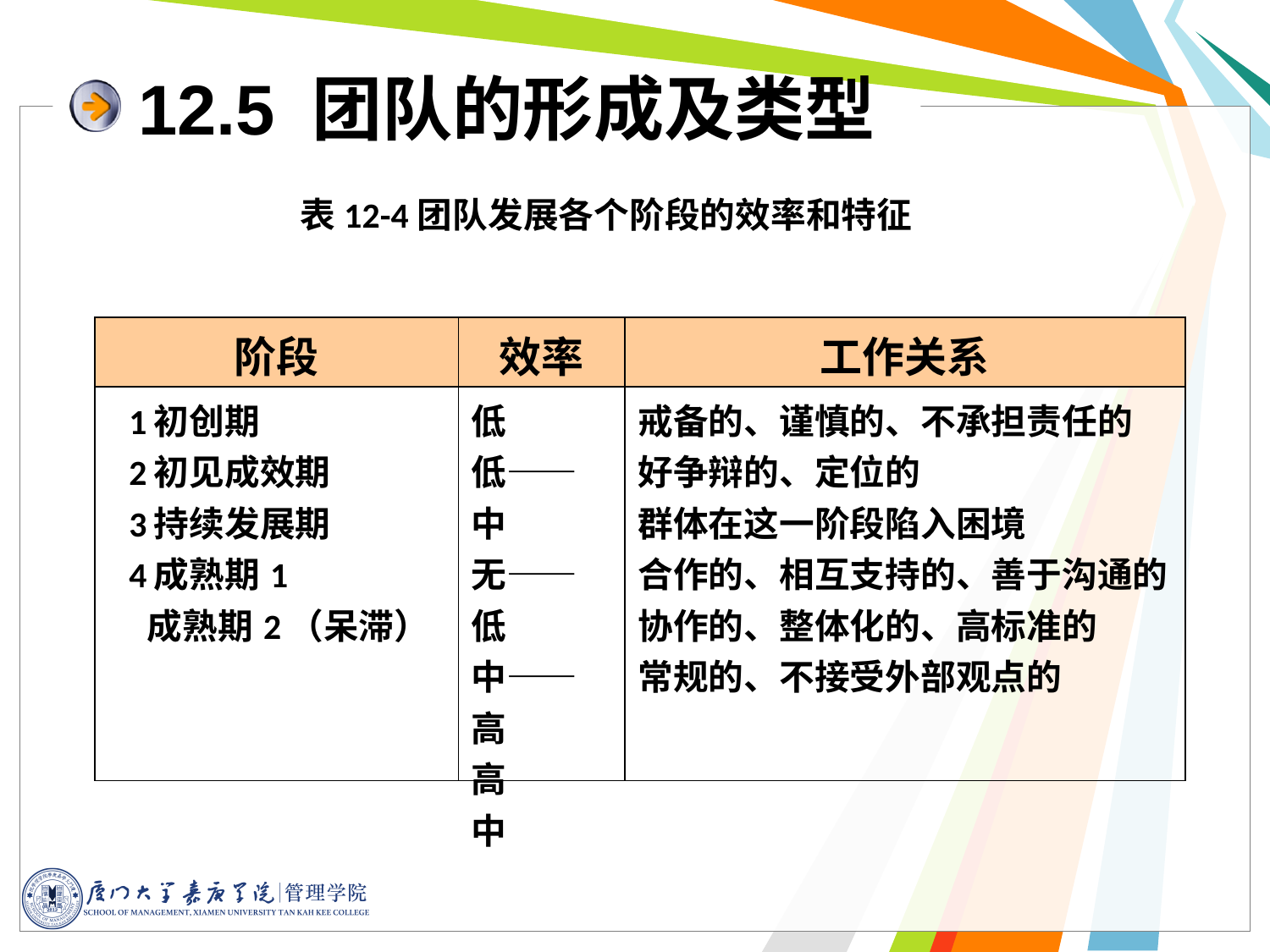

12.5 团队的形成及类型
表12-4团队发展各个阶段的效率和特征
| 阶段 | 效率 | 工作关系 |
| --- | --- | --- |
| 1初创期 2初见成效期 3持续发展期 4成熟期1 成熟期2（呆滞） | 低 低——中 无——低 中——高 高 中 | 戒备的、谨慎的、不承担责任的 好争辩的、定位的 群体在这一阶段陷入困境 合作的、相互支持的、善于沟通的 协作的、整体化的、高标准的 常规的、不接受外部观点的 |